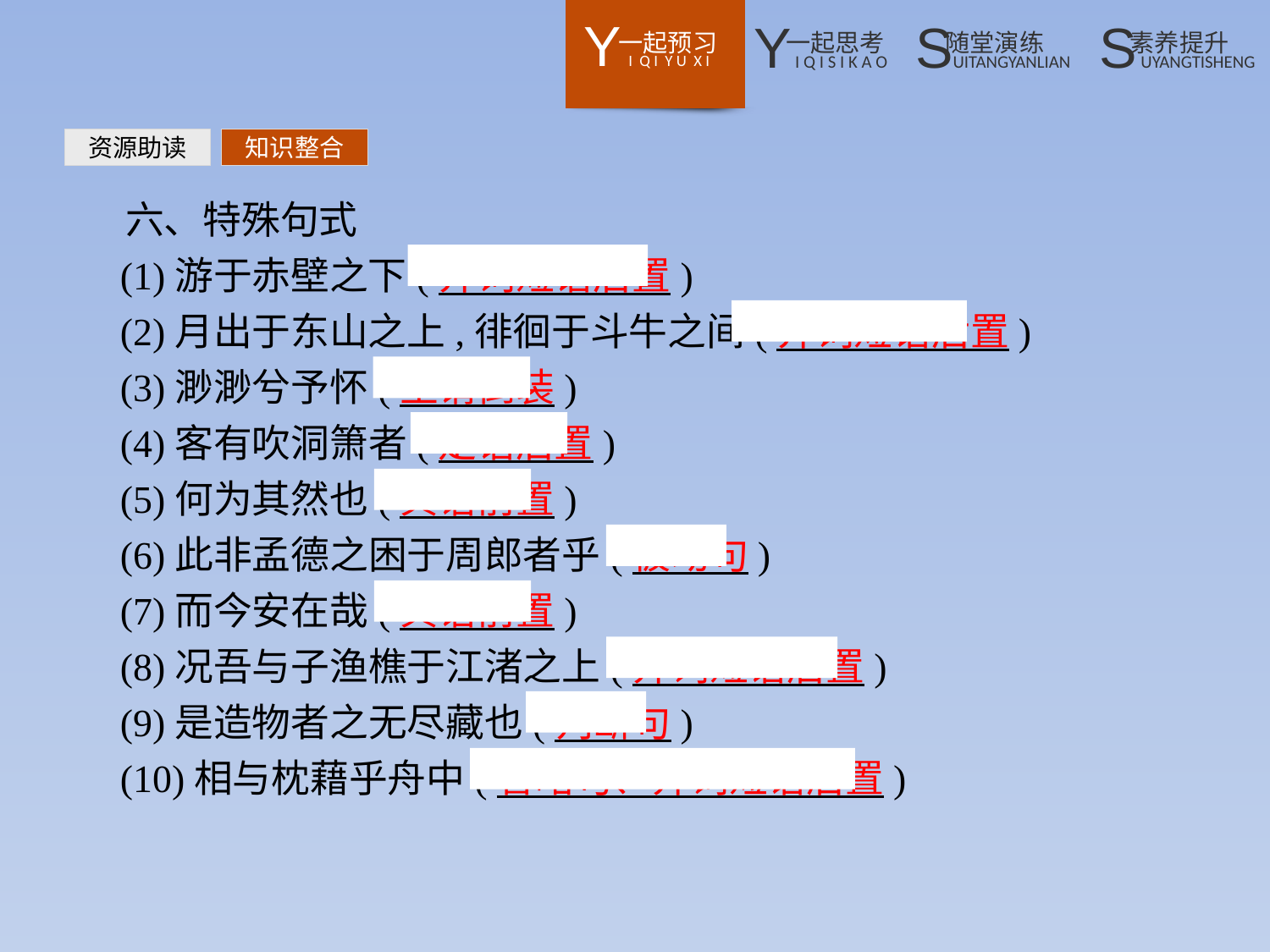

资源助读
知识整合
六、特殊句式
(1)游于赤壁之下(介词短语后置)
(2)月出于东山之上,徘徊于斗牛之间(介词短语后置)
(3)渺渺兮予怀(主谓倒装)
(4)客有吹洞箫者(定语后置)
(5)何为其然也(宾语前置)
(6)此非孟德之困于周郎者乎(被动句)
(7)而今安在哉(宾语前置)
(8)况吾与子渔樵于江渚之上(介词短语后置)
(9)是造物者之无尽藏也(判断句)
(10)相与枕藉乎舟中(省略句、介词短语后置)